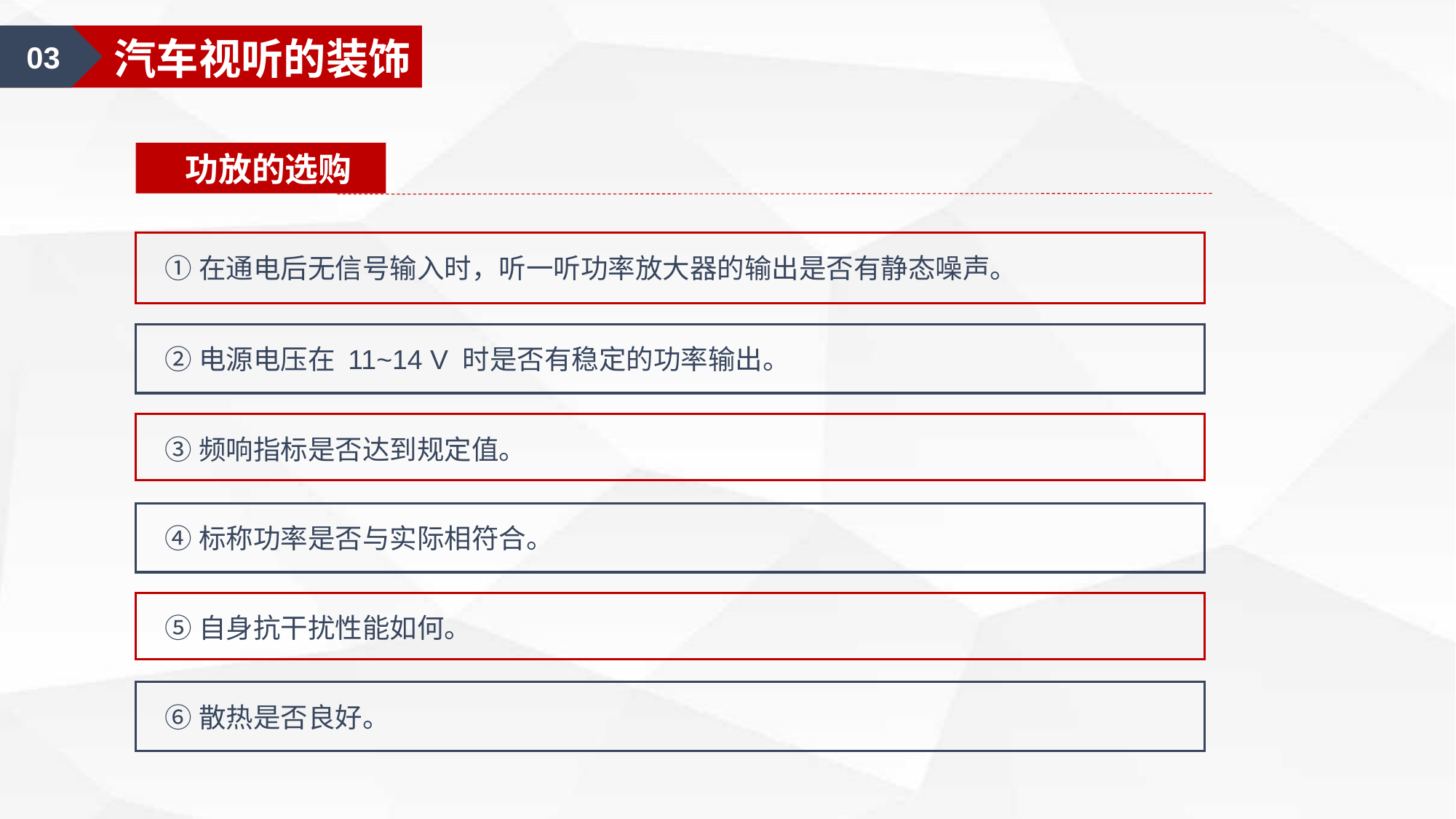

03
汽车视听的装饰
 功放的选购

①在通电后无信号输入时，听一听功率放大器的输出是否有静态噪声。

②电源电压在 11~14 V 时是否有稳定的功率输出。

③频响指标是否达到规定值。

④标称功率是否与实际相符合。

⑤自身抗干扰性能如何。

⑥散热是否良好。